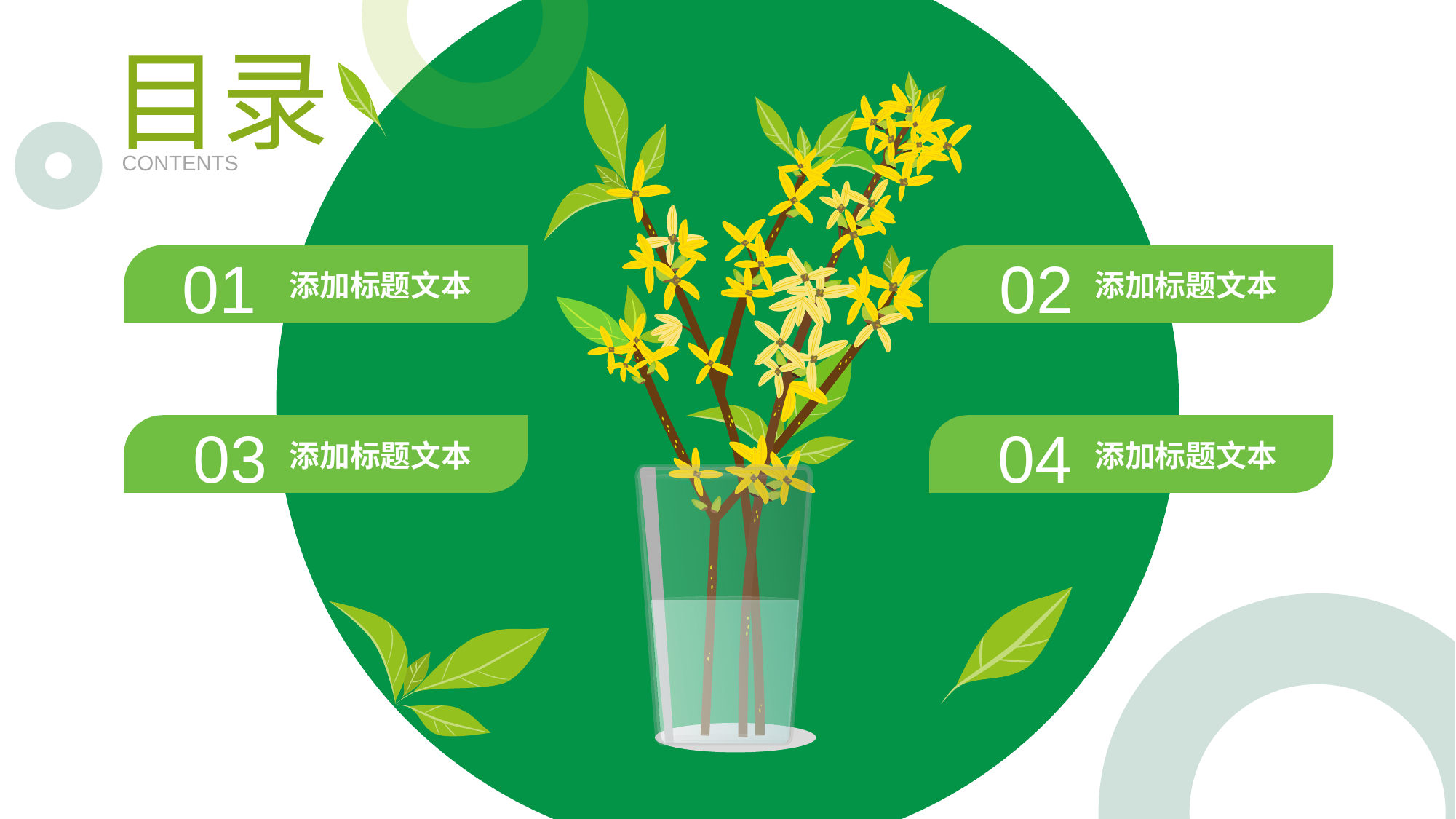

目录

CONTENTS
01

添加标题文本
02

添加标题文本
03

添加标题文本
04

添加标题文本